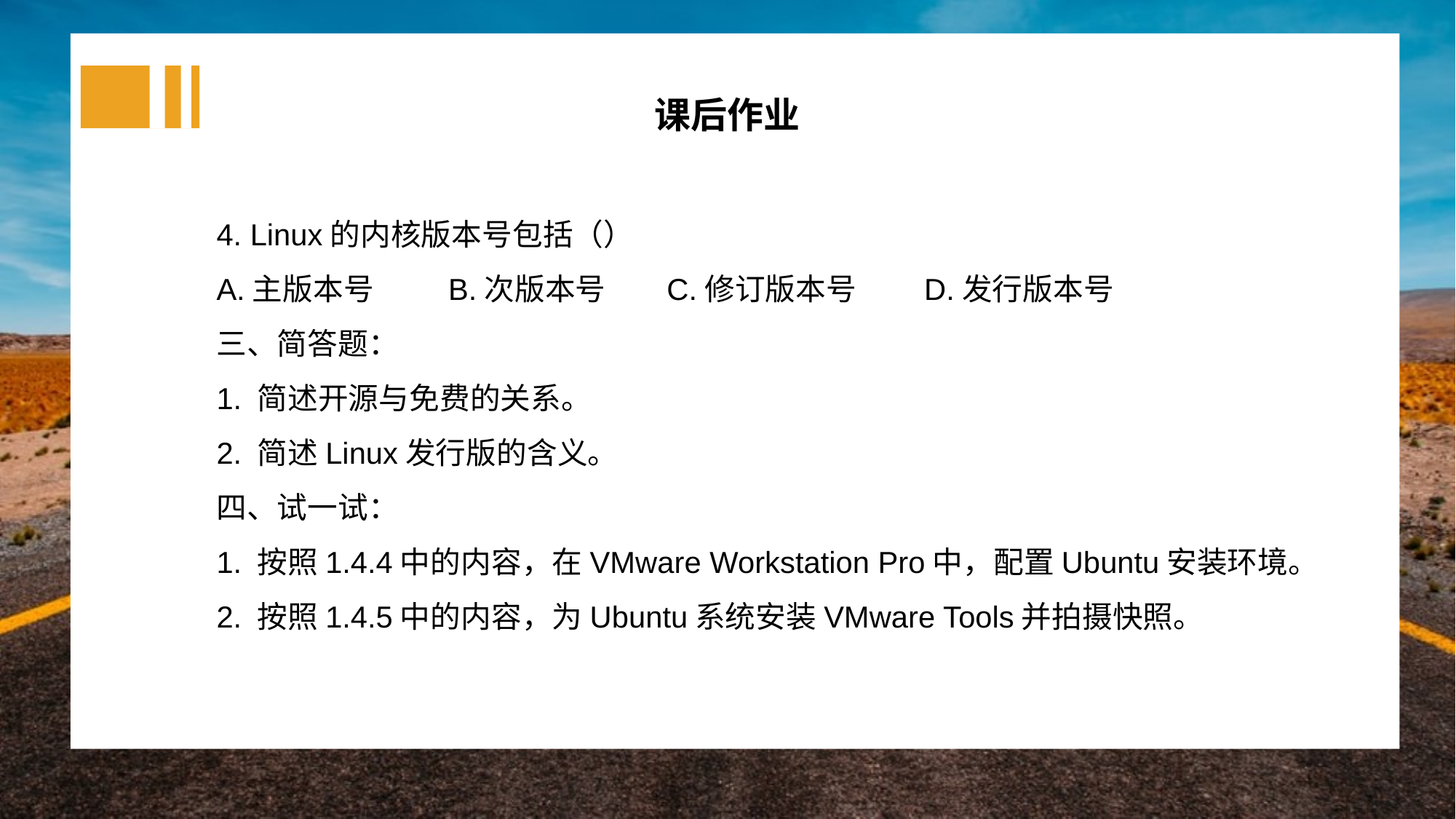

课后作业
4. Linux的内核版本号包括（）
A.主版本号          B.次版本号        C.修订版本号         D.发行版本号
三、简答题：
1. 简述开源与免费的关系。
2. 简述Linux发行版的含义。
四、试一试：
1. 按照1.4.4中的内容，在VMware Workstation Pro中，配置Ubuntu安装环境。
2. 按照1.4.5中的内容，为Ubuntu系统安装VMware Tools并拍摄快照。